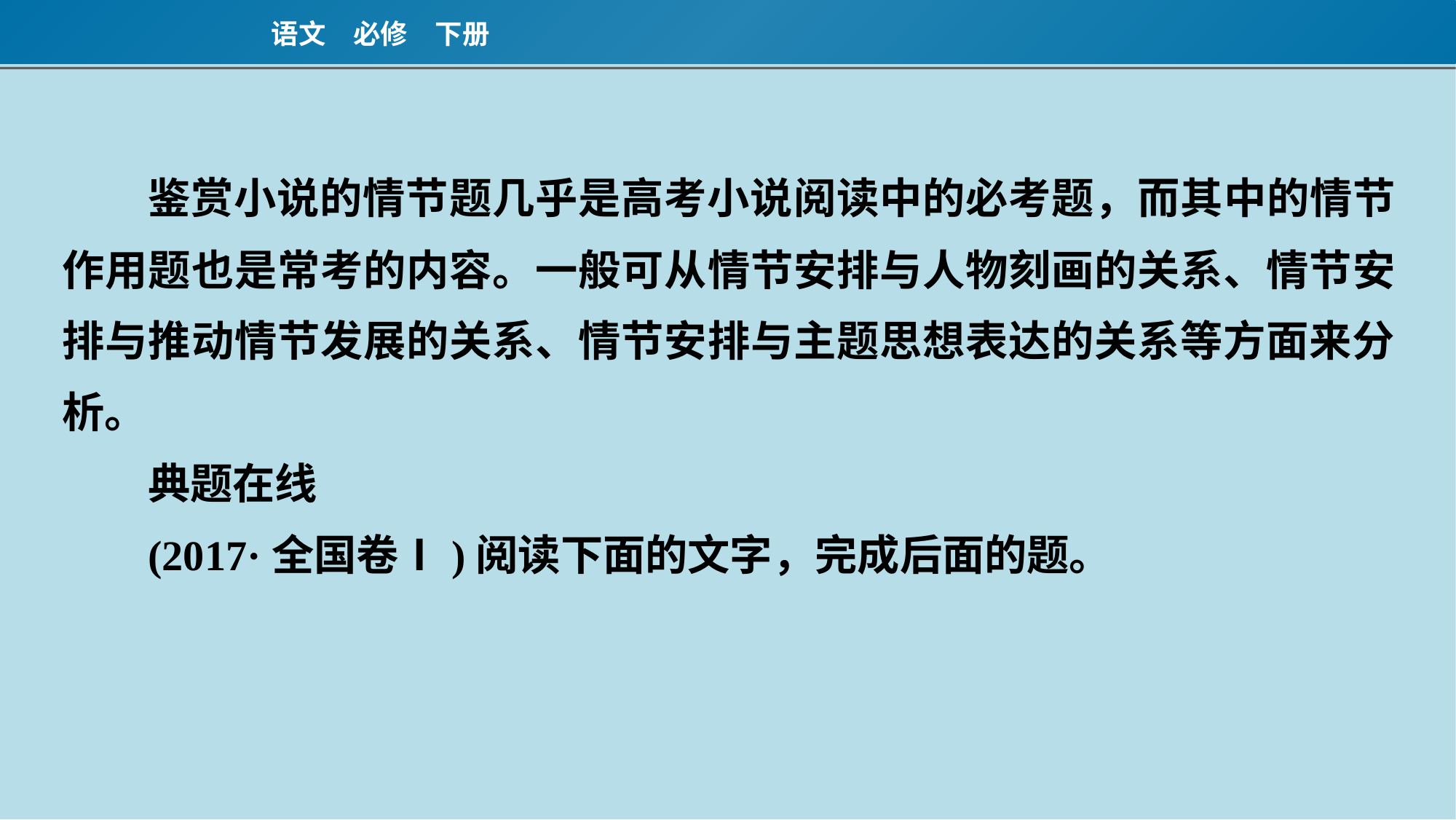

鉴赏小说的情节题几乎是高考小说阅读中的必考题，而其中的情节作用题也是常考的内容。一般可从情节安排与人物刻画的关系、情节安排与推动情节发展的关系、情节安排与主题思想表达的关系等方面来分析。
典题在线
(2017·全国卷Ⅰ)阅读下面的文字，完成后面的题。